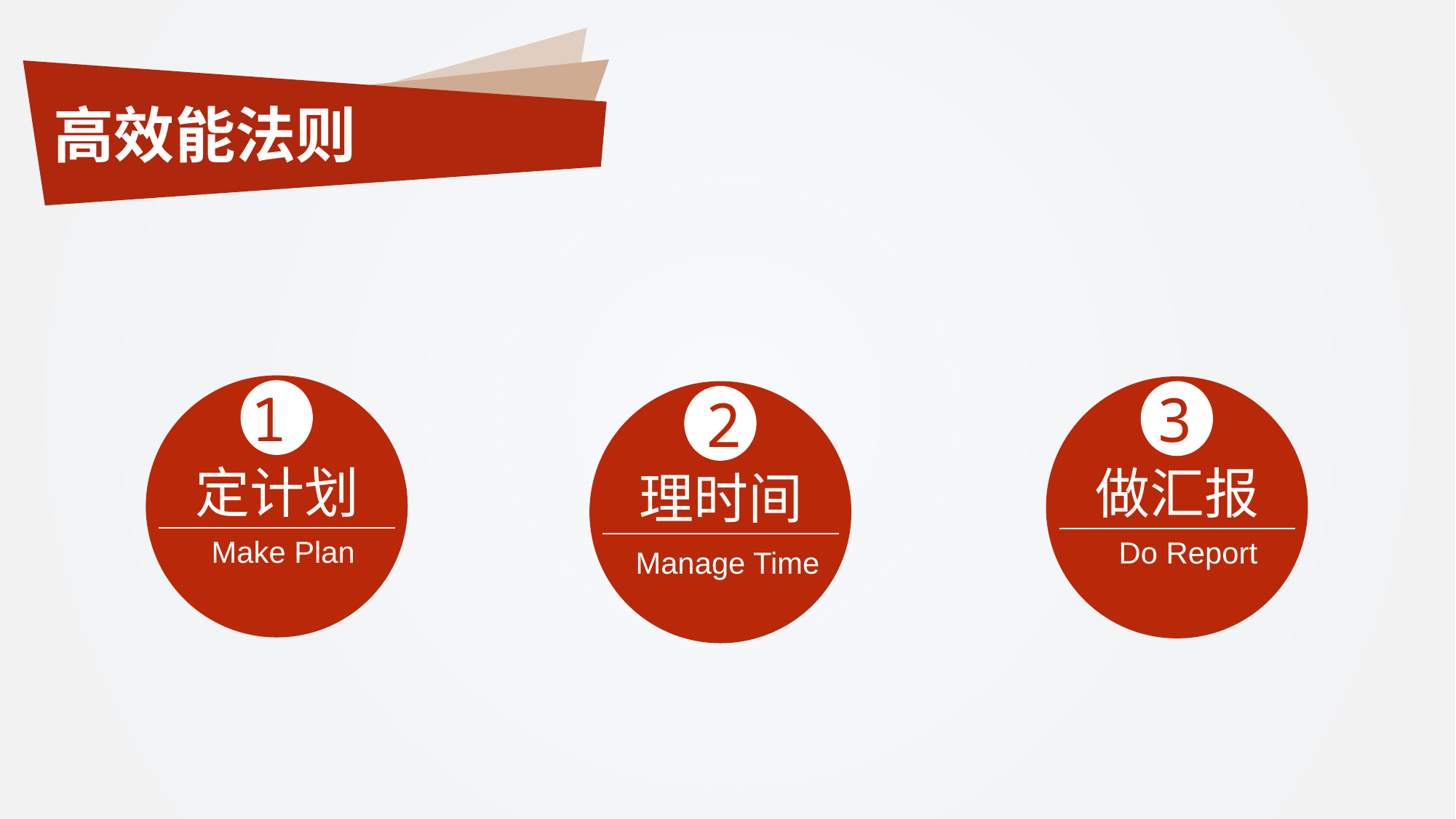

高效能法则

1

3

2

定计划
做汇报
理时间
Make Plan
Do Report
Manage Time